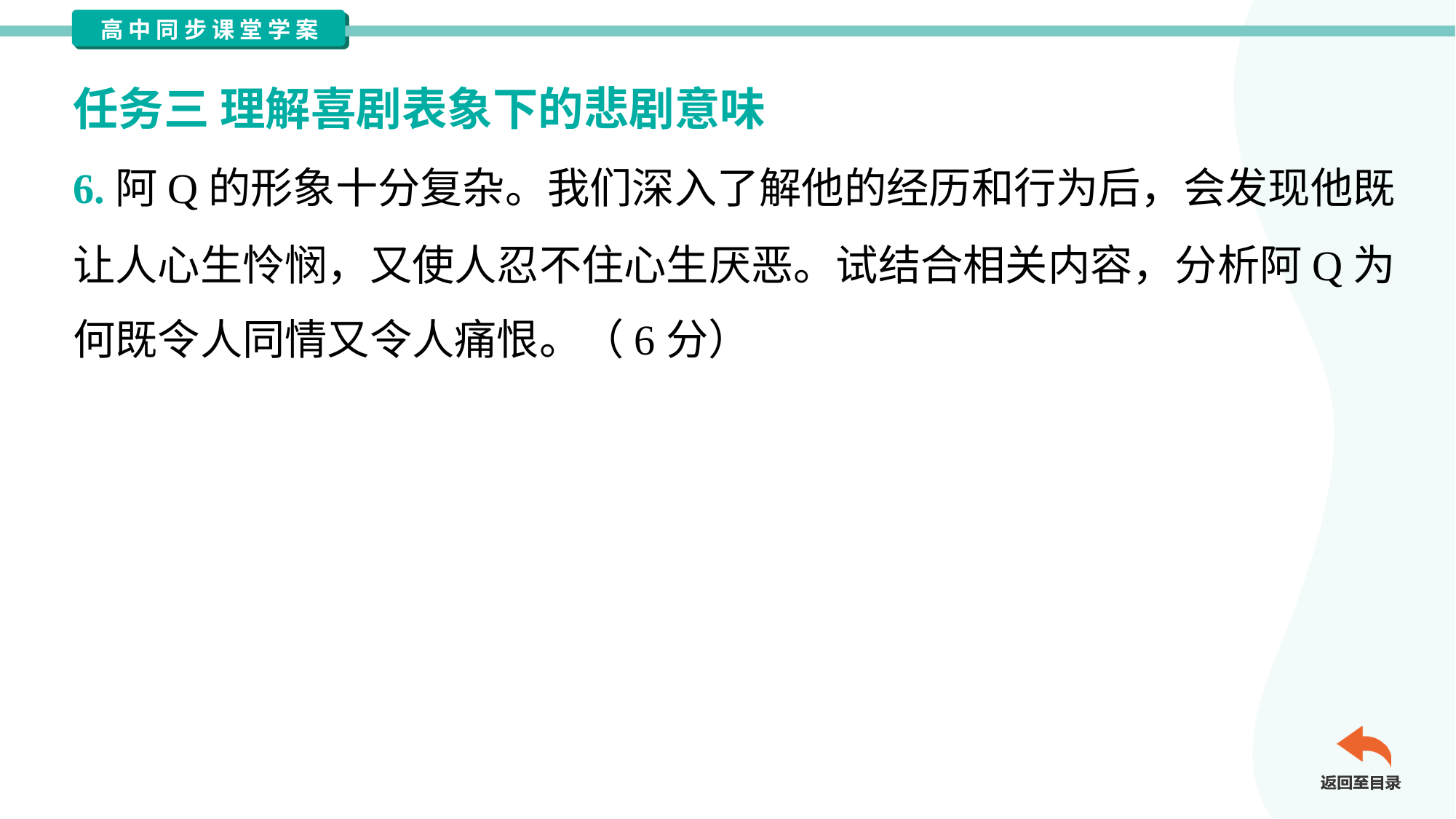

任务三 理解喜剧表象下的悲剧意味
6.阿Q的形象十分复杂。我们深入了解他的经历和行为后，会发现他既
让人心生怜悯，又使人忍不住心生厌恶。试结合相关内容，分析阿Q为
何既令人同情又令人痛恨。（6分）